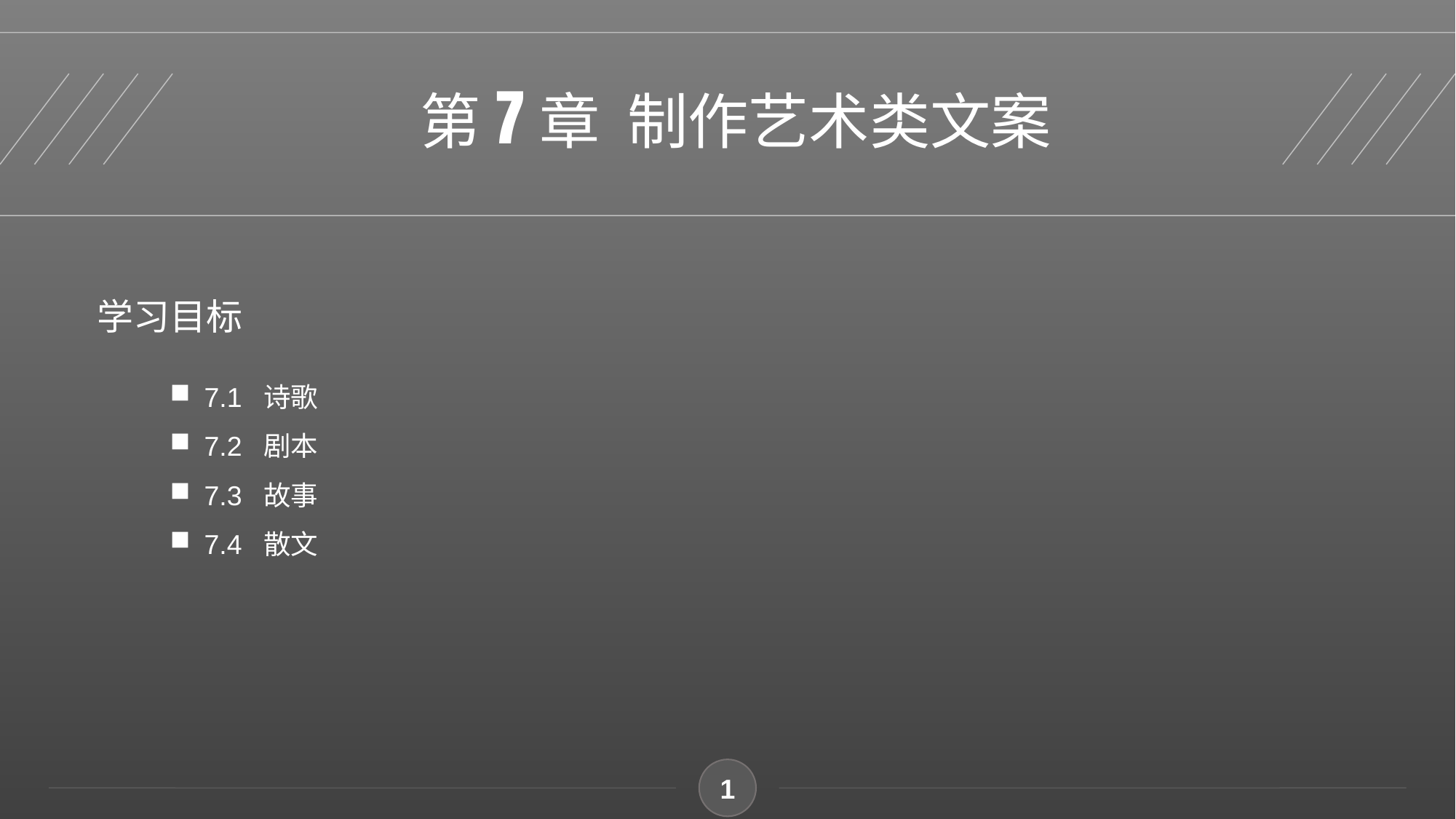

第7章  制作艺术类文案

学习目标
7.1  诗歌
7.2  剧本
7.3  故事
7.4  散文